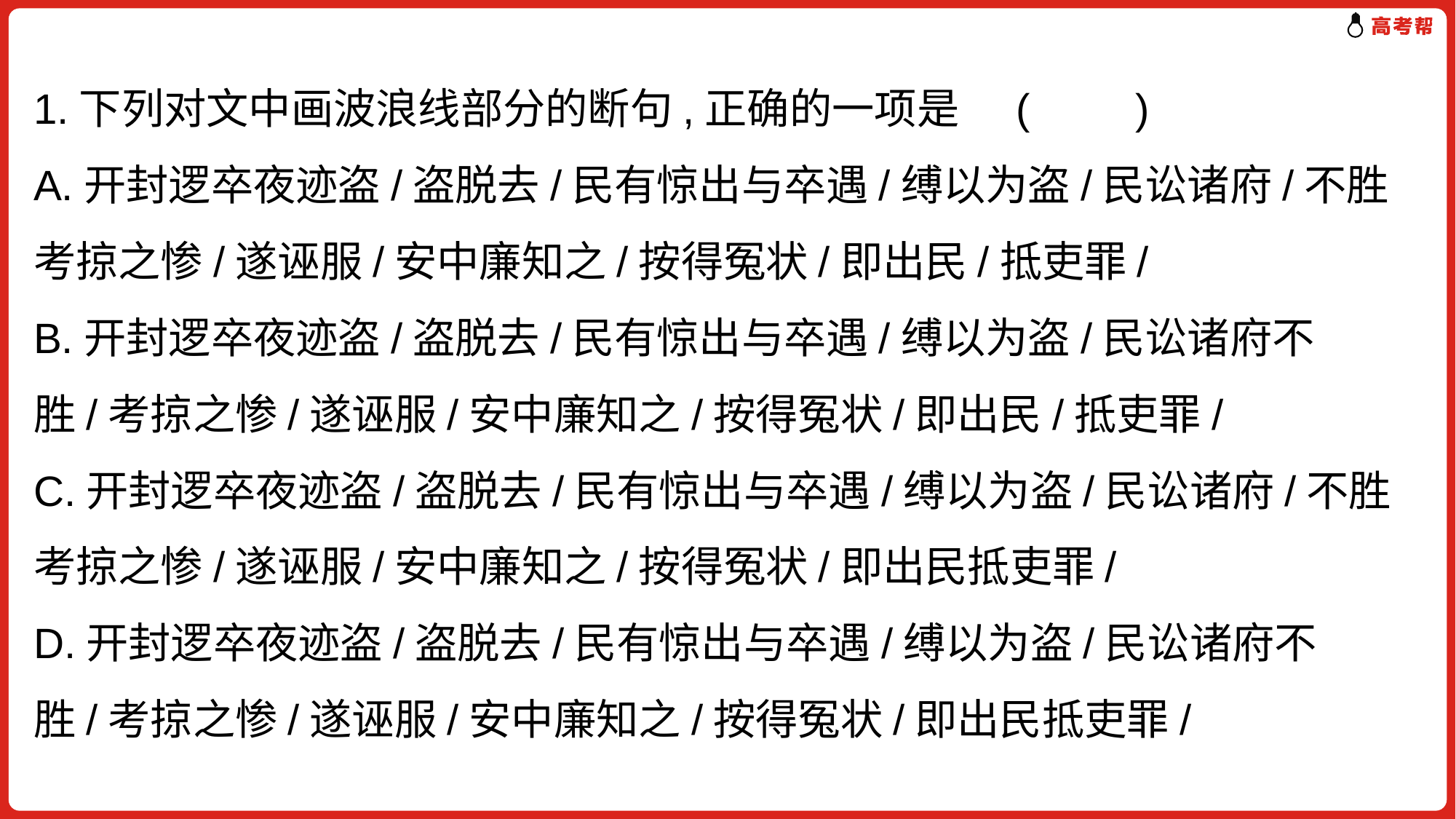

1.下列对文中画波浪线部分的断句,正确的一项是	(　　)
A.开封逻卒夜迹盗/盗脱去/民有惊出与卒遇/缚以为盗/民讼诸府/不胜考掠之惨/遂诬服/安中廉知之/按得冤状/即出民/抵吏罪/
B.开封逻卒夜迹盗/盗脱去/民有惊出与卒遇/缚以为盗/民讼诸府不胜/考掠之惨/遂诬服/安中廉知之/按得冤状/即出民/抵吏罪/
C.开封逻卒夜迹盗/盗脱去/民有惊出与卒遇/缚以为盗/民讼诸府/不胜考掠之惨/遂诬服/安中廉知之/按得冤状/即出民抵吏罪/
D.开封逻卒夜迹盗/盗脱去/民有惊出与卒遇/缚以为盗/民讼诸府不胜/考掠之惨/遂诬服/安中廉知之/按得冤状/即出民抵吏罪/